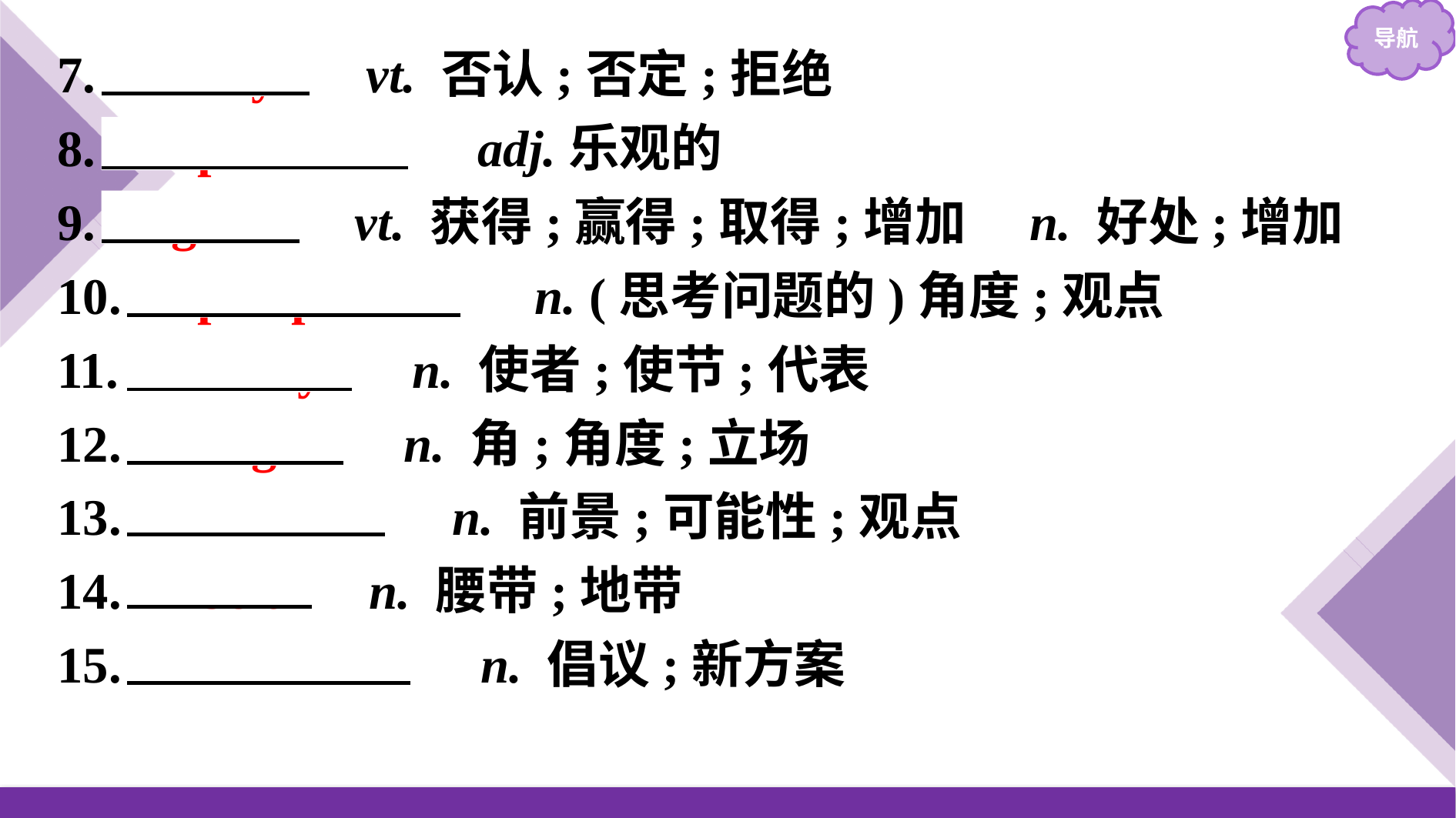

7.　deny　 vt. 否认;否定;拒绝
8.　optimistic　 adj.乐观的
9.　gain　 vt. 获得;赢得;取得;增加　n. 好处;增加
10.　perspective　 n. (思考问题的)角度;观点
11.　envoy　 n. 使者;使节;代表
12.　angle　 n. 角;角度;立场
13.　outlook　 n. 前景;可能性;观点
14.　belt　 n. 腰带;地带
15.　initiative　 n. 倡议;新方案